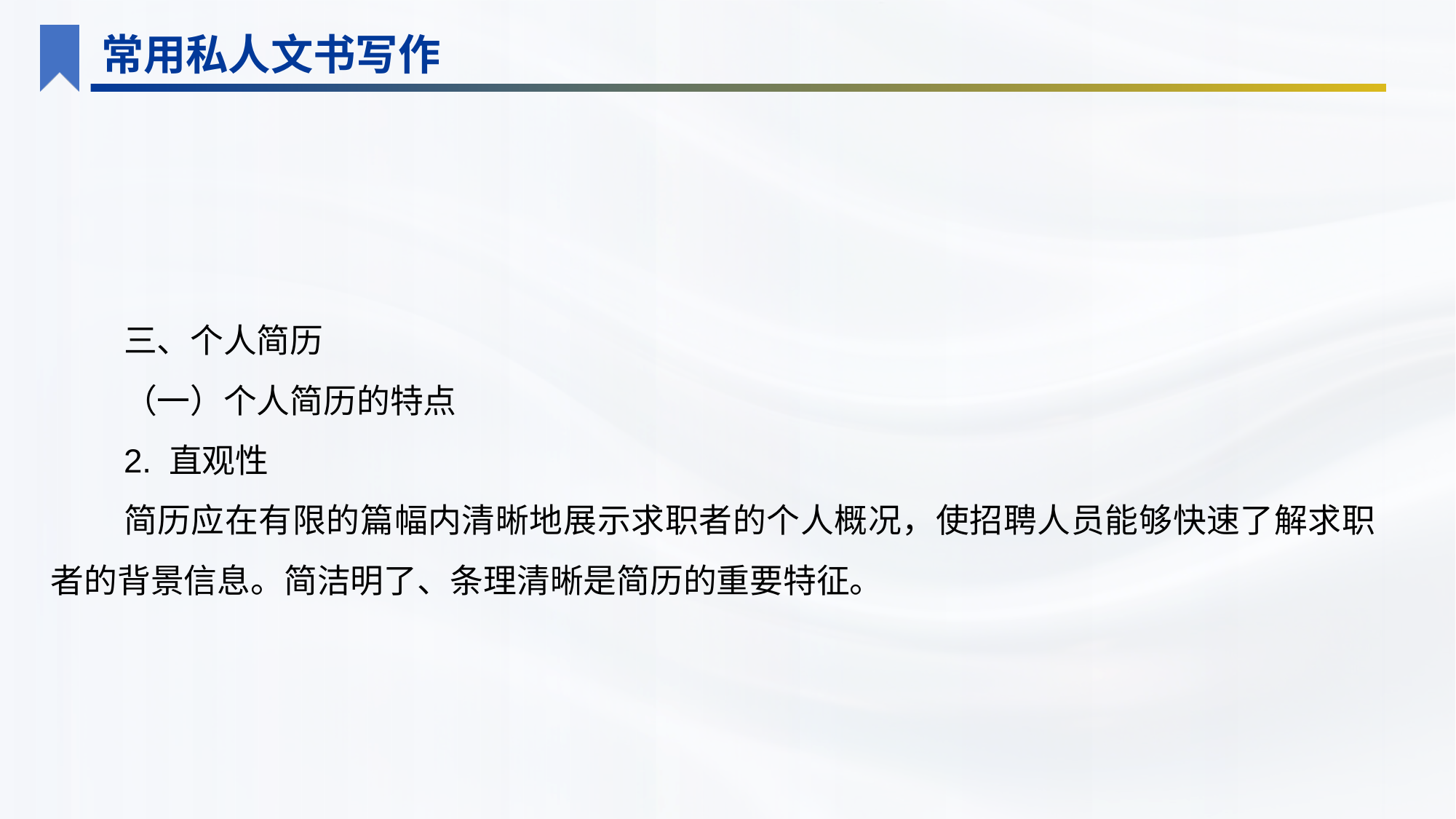

常用私人文书写作
三、个人简历
（一）个人简历的特点
2. 直观性
简历应在有限的篇幅内清晰地展示求职者的个人概况，使招聘人员能够快速了解求职者的背景信息。简洁明了、条理清晰是简历的重要特征。